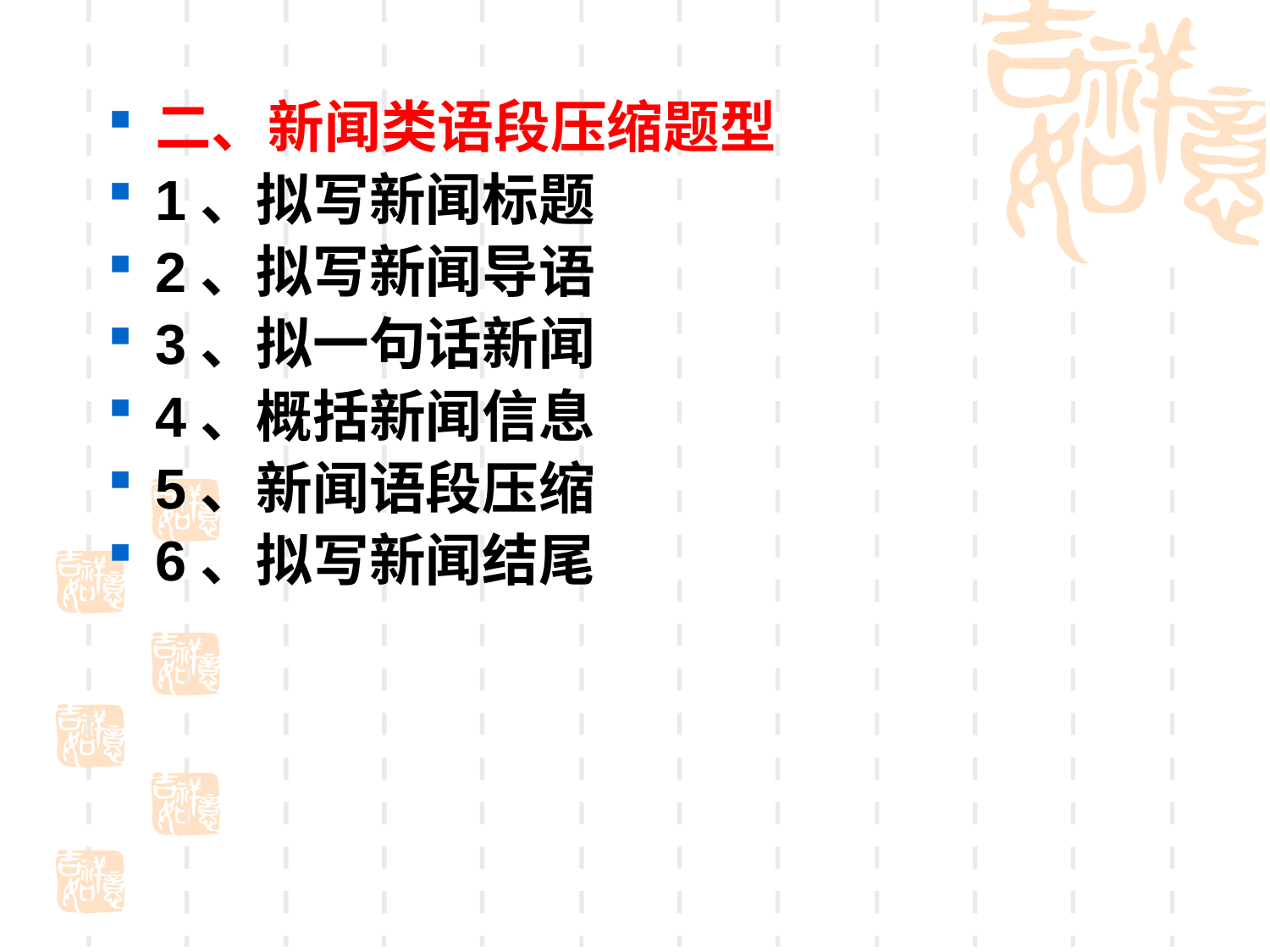

二、新闻类语段压缩题型
1、拟写新闻标题
2、拟写新闻导语
3、拟一句话新闻
4、概括新闻信息
5、新闻语段压缩
6、拟写新闻结尾